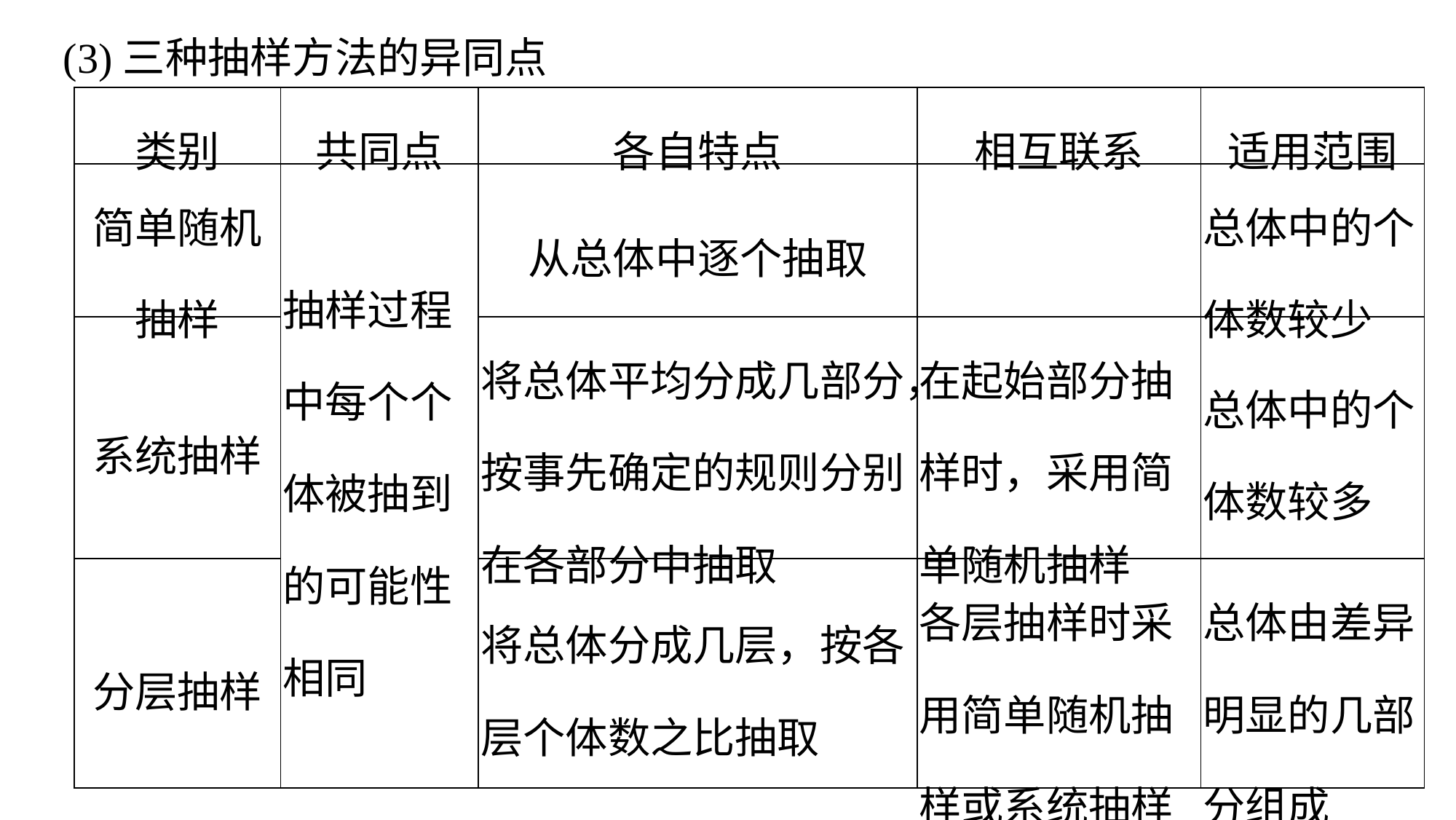

(3)三种抽样方法的异同点
| 类别 | 共同点 | 各自特点 | 相互联系 | 适用范围 |
| --- | --- | --- | --- | --- |
| 简单随机抽样 | 抽样过程中每个个体被抽到的可能性相同 | 从总体中逐个抽取 |  | 总体中的个体数较少 |
| 系统抽样 |  | 将总体平均分成几部分，按事先确定的规则分别在各部分中抽取 | 在起始部分抽样时，采用简单随机抽样 | 总体中的个体数较多 |
| 分层抽样 |  | 将总体分成几层，按各层个体数之比抽取 | 各层抽样时采用简单随机抽样或系统抽样 | 总体由差异明显的几部分组成 |